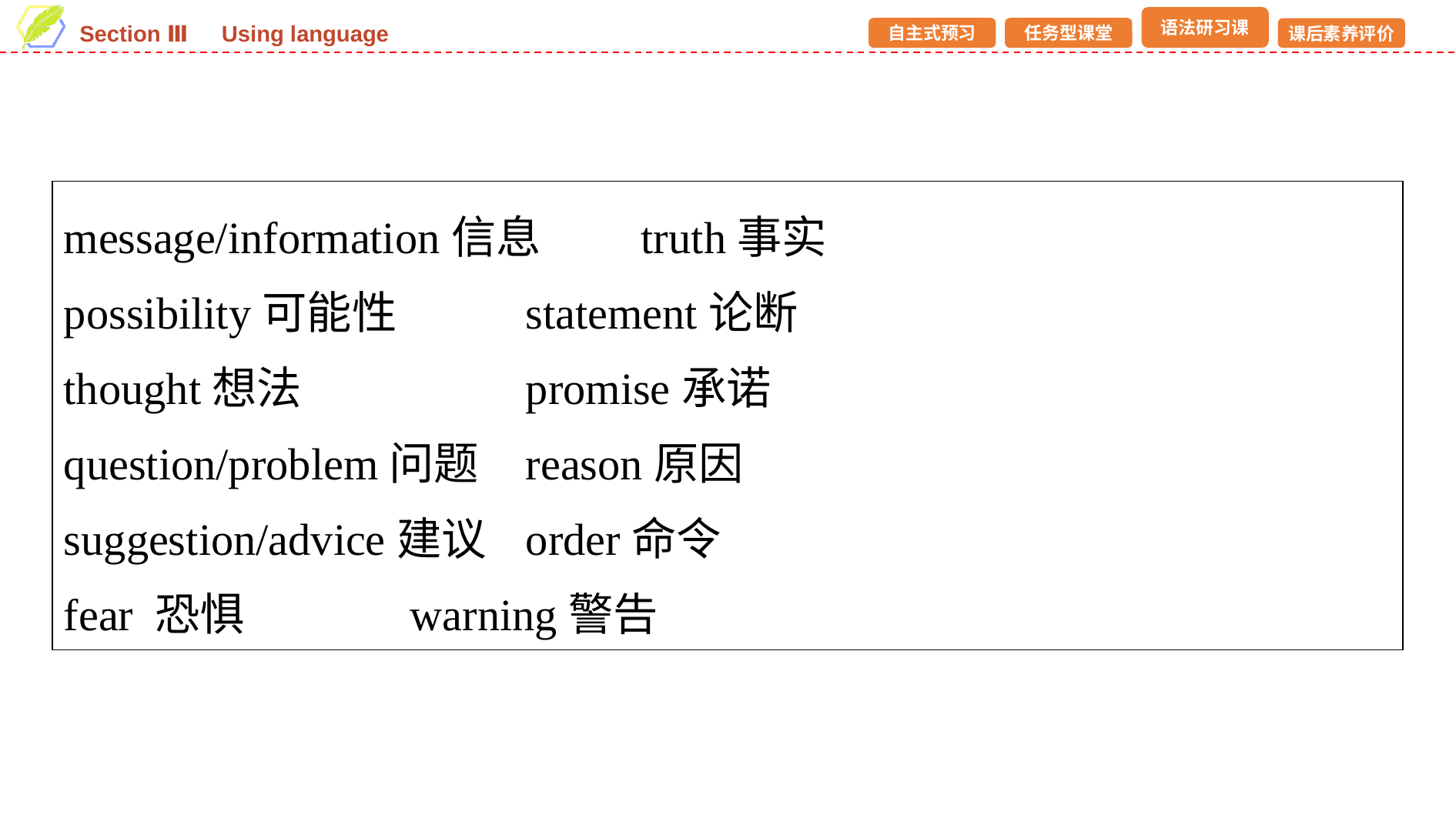

message/information信息   	truth事实
possibility可能性   	statement论断
thought想法  		promise承诺
question/problem问题  	reason原因
suggestion/advice建议   	order命令
fear 恐惧  		warning警告